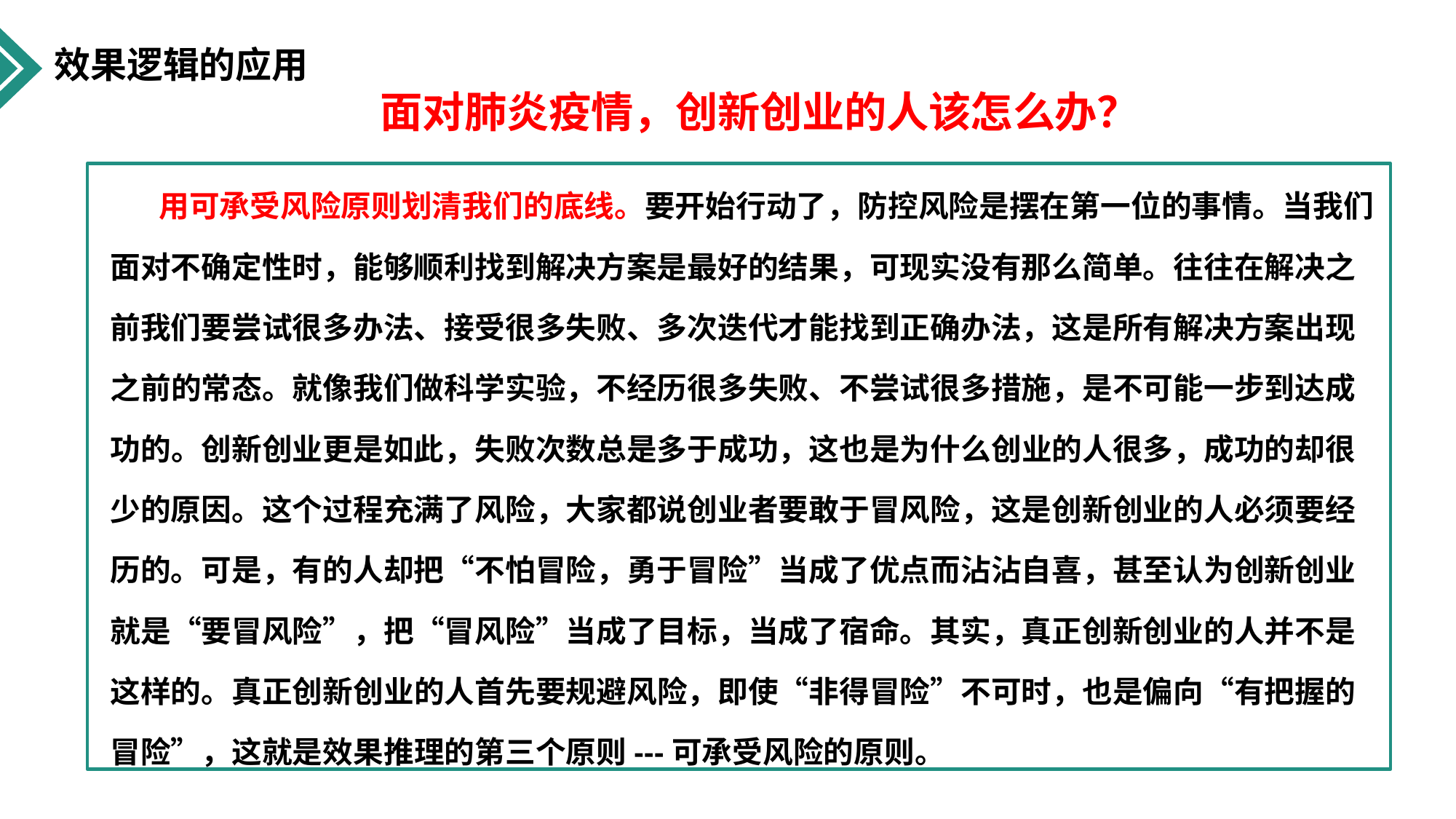

效果逻辑的应用
面对肺炎疫情，创新创业的人该怎么办？
      用可承受风险原则划清我们的底线。要开始行动了，防控风险是摆在第一位的事情。当我们面对不确定性时，能够顺利找到解决方案是最好的结果，可现实没有那么简单。往往在解决之前我们要尝试很多办法、接受很多失败、多次迭代才能找到正确办法，这是所有解决方案出现之前的常态。就像我们做科学实验，不经历很多失败、不尝试很多措施，是不可能一步到达成功的。创新创业更是如此，失败次数总是多于成功，这也是为什么创业的人很多，成功的却很少的原因。这个过程充满了风险，大家都说创业者要敢于冒风险，这是创新创业的人必须要经历的。可是，有的人却把“不怕冒险，勇于冒险”当成了优点而沾沾自喜，甚至认为创新创业就是“要冒风险”，把“冒风险”当成了目标，当成了宿命。其实，真正创新创业的人并不是这样的。真正创新创业的人首先要规避风险，即使“非得冒险”不可时，也是偏向“有把握的冒险”，这就是效果推理的第三个原则---可承受风险的原则。